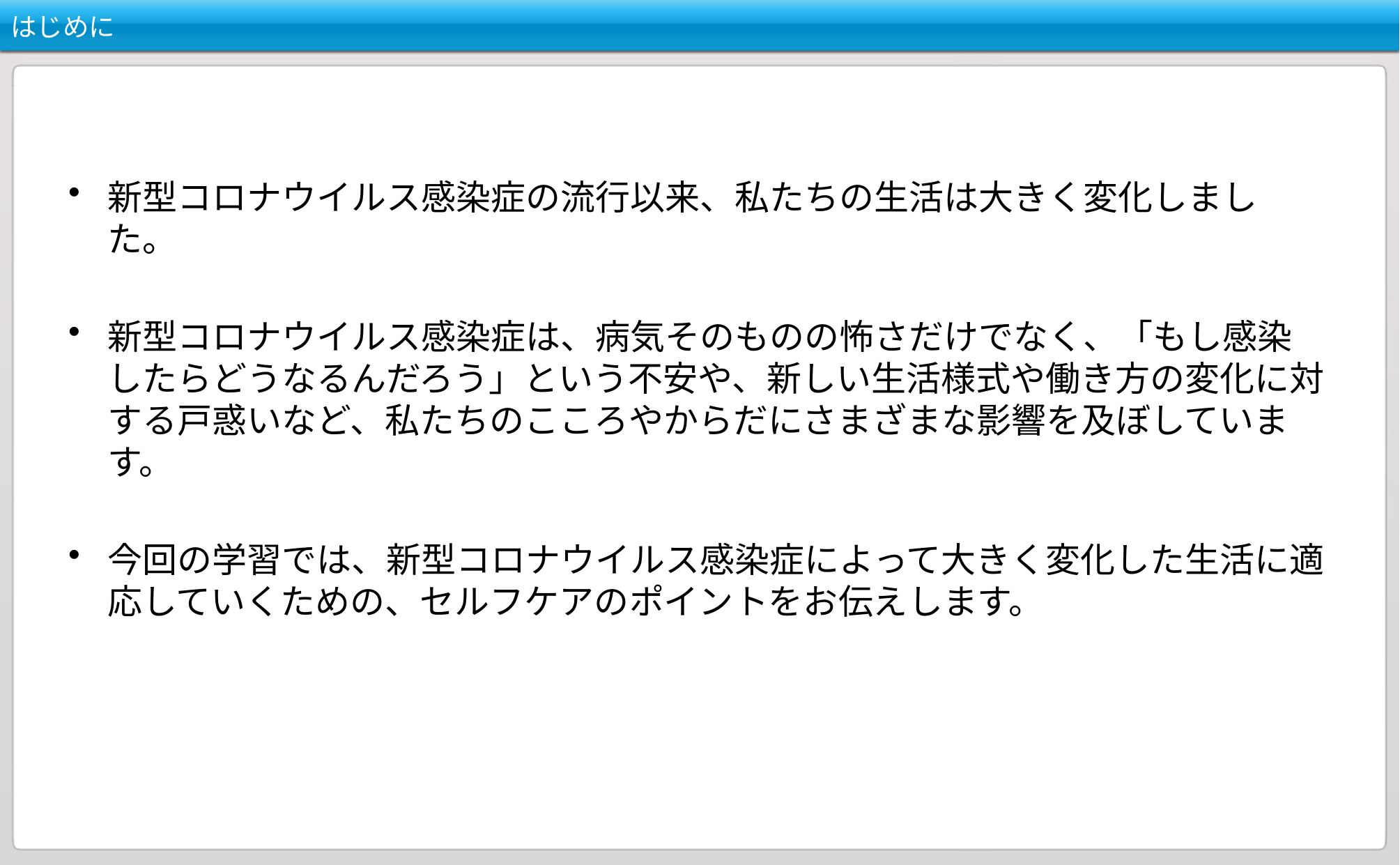

# はじめに

新型コロナウイルス感染症の流行以来、私たちの生活は大きく変化しました。

新型コロナウイルス感染症は、病気そのものの怖さだけでなく、「もし感染したらどうなるんだろう」という不安や、新しい生活様式や働き方の変化に対する戸惑いなど、私たちのこころやからだにさまざまな影響を及ぼしています。

今回の学習では、新型コロナウイルス感染症によって大きく変化した生活に適応していくための、セルフケアのポイントをお伝えします。